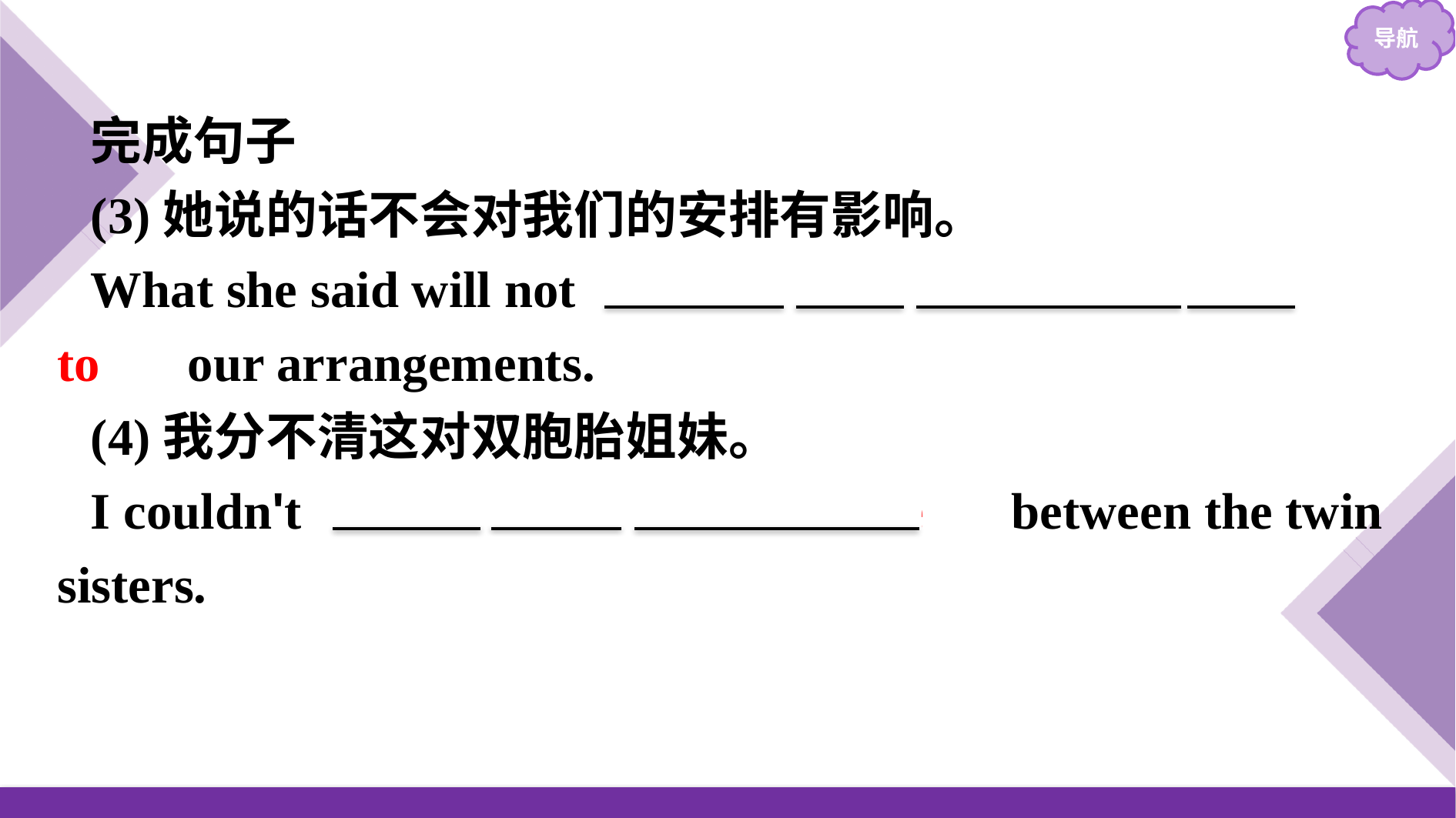

完成句子
(3)她说的话不会对我们的安排有影响。
What she said will not 　make　 a　 difference 　to　 our arrangements.
(4)我分不清这对双胞胎姐妹。
I couldn't 　tell　 the　 difference　 between the twin sisters.